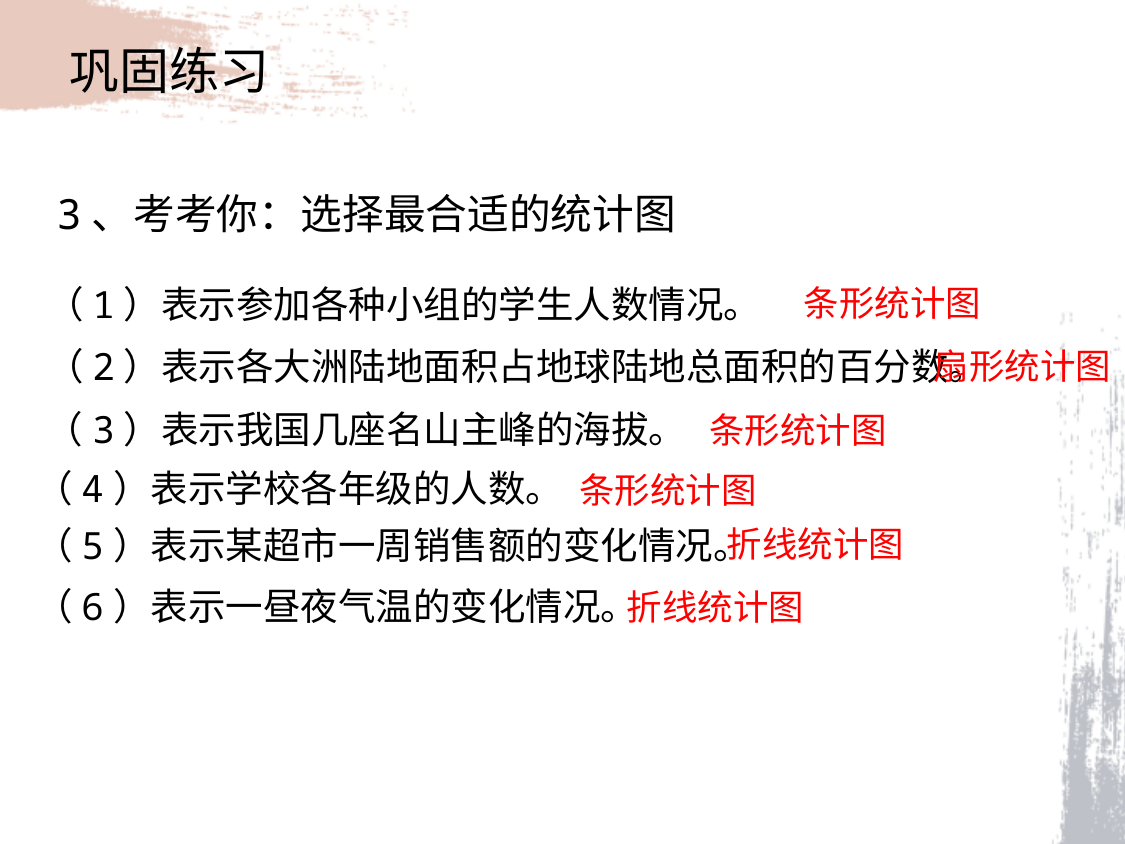

巩固练习
3、考考你：选择最合适的统计图
（1）表示参加各种小组的学生人数情况。
条形统计图
（2）表示各大洲陆地面积占地球陆地总面积的百分数。
扇形统计图
（3）表示我国几座名山主峰的海拔。
条形统计图
（4）表示学校各年级的人数。
条形统计图
（5）表示某超市一周销售额的变化情况。
折线统计图
（6）表示一昼夜气温的变化情况。
折线统计图